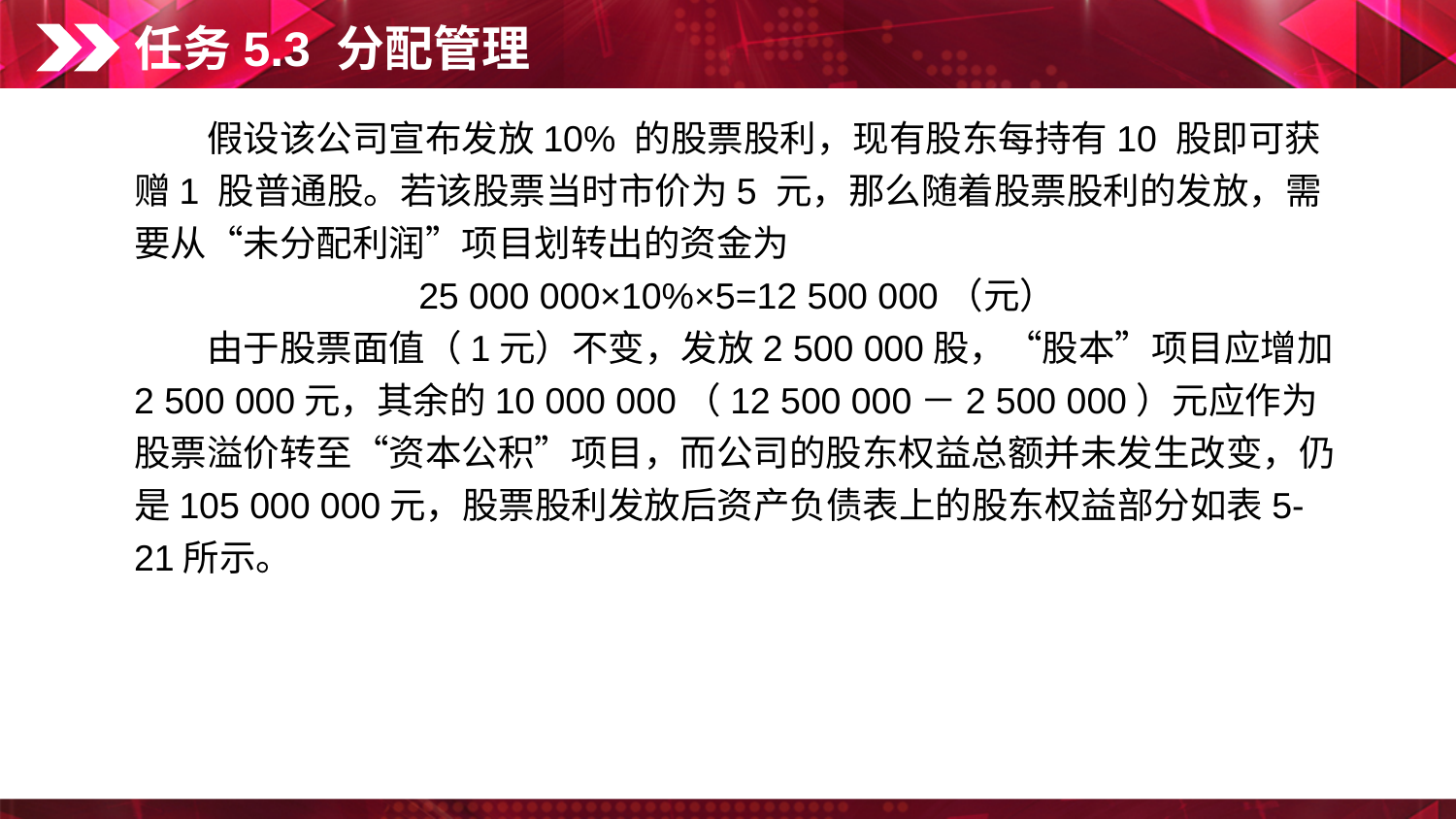

任务5.3 分配管理

　　假设该公司宣布发放10% 的股票股利，现有股东每持有10 股即可获赠1 股普通股。若该股票当时市价为5 元，那么随着股票股利的发放，需要从“未分配利润”项目划转出的资金为
25 000 000×10%×5=12 500 000（元）
　　由于股票面值（1元）不变，发放2 500 000股，“股本”项目应增加
2 500 000元，其余的10 000 000（12 500 000－2 500 000）元应作为股票溢价转至“资本公积”项目，而公司的股东权益总额并未发生改变，仍是105 000 000元，股票股利发放后资产负债表上的股东权益部分如表5-21所示。